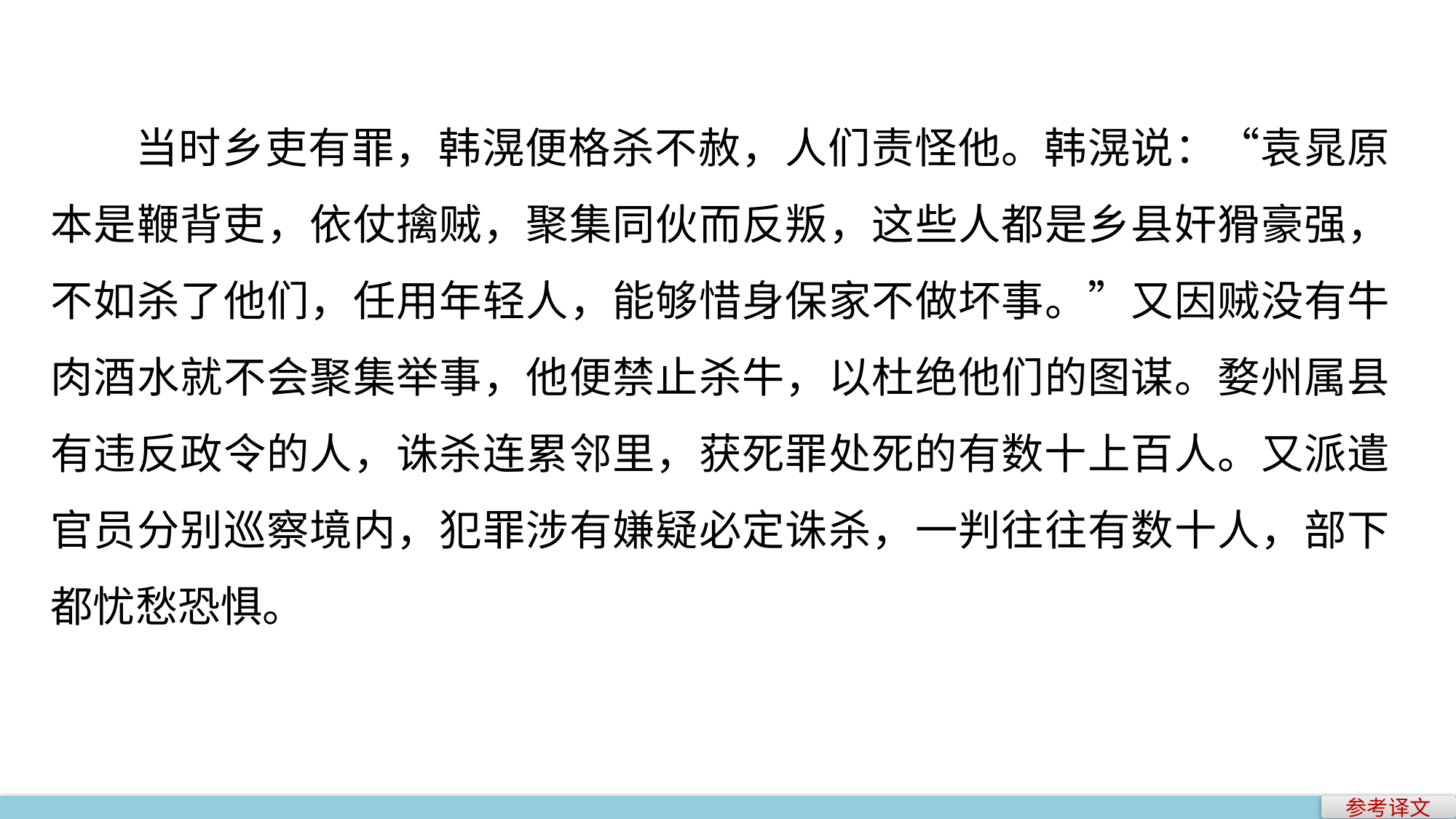

当时乡吏有罪，韩滉便格杀不赦，人们责怪他。韩滉说：“袁晁原本是鞭背吏，依仗擒贼，聚集同伙而反叛，这些人都是乡县奸猾豪强，不如杀了他们，任用年轻人，能够惜身保家不做坏事。”又因贼没有牛肉酒水就不会聚集举事，他便禁止杀牛，以杜绝他们的图谋。婺州属县有违反政令的人，诛杀连累邻里，获死罪处死的有数十上百人。又派遣官员分别巡察境内，犯罪涉有嫌疑必定诛杀，一判往往有数十人，部下都忧愁恐惧。
参考译文